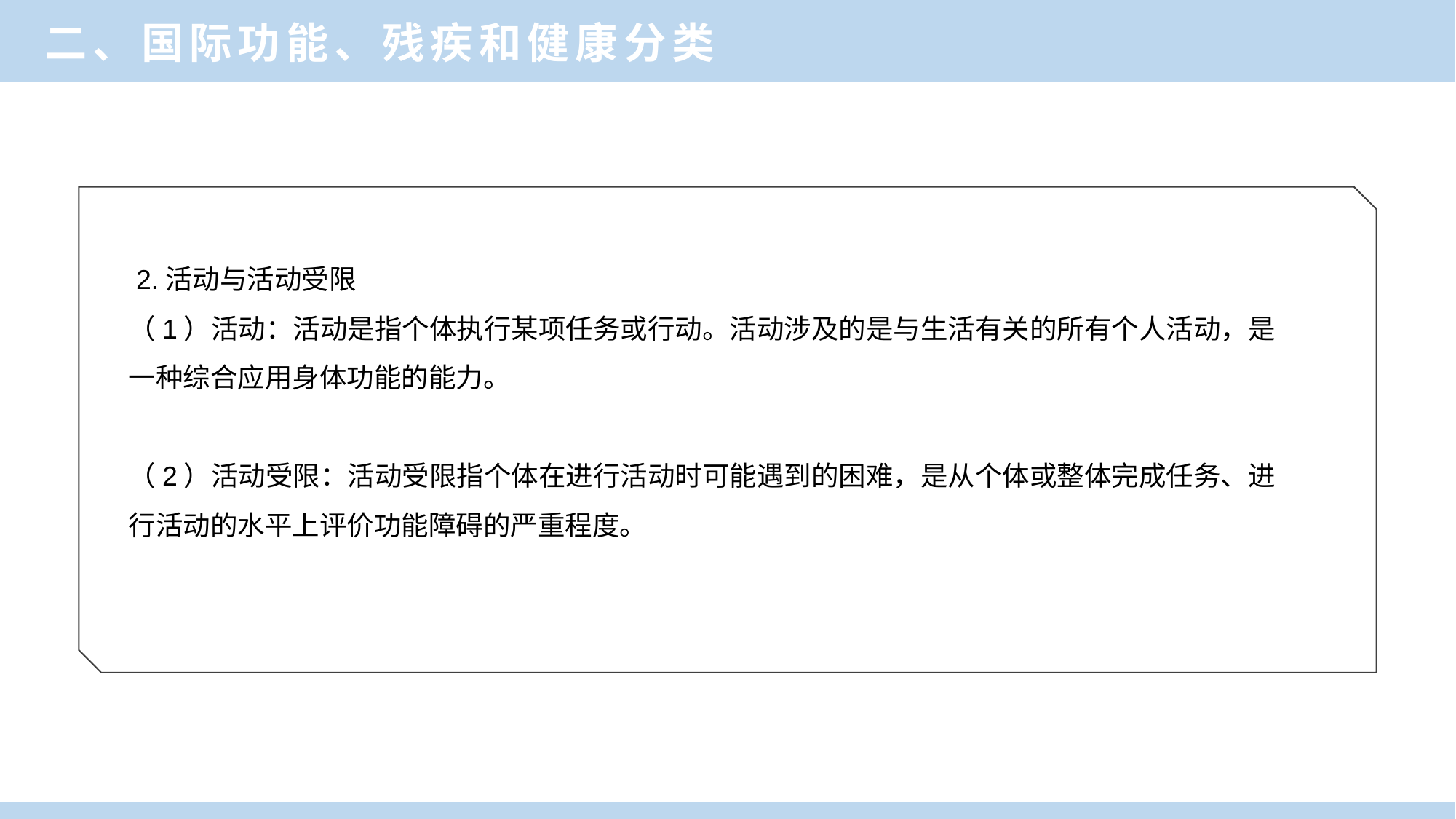

二、国际功能、残疾和健康分类

 2.活动与活动受限
（1）活动：活动是指个体执行某项任务或行动。活动涉及的是与生活有关的所有个人活动，是一种综合应用身体功能的能力。

（2）活动受限：活动受限指个体在进行活动时可能遇到的困难，是从个体或整体完成任务、进行活动的水平上评价功能障碍的严重程度。